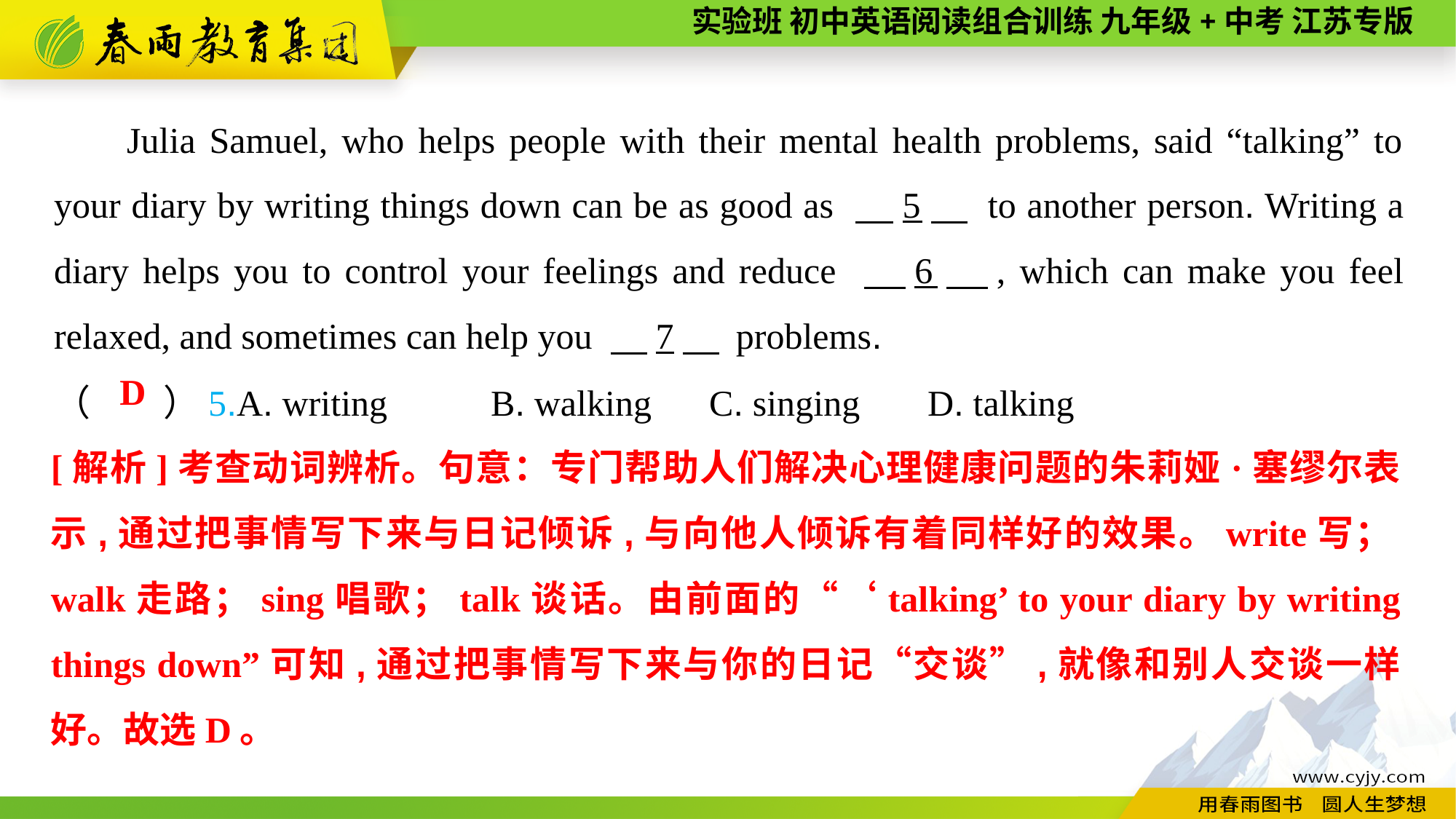

Julia Samuel, who helps people with their mental health problems, said “talking” to your diary by writing things down can be as good as 　5　 to another person. Writing a diary helps you to control your feelings and reduce 　6　, which can make you feel relaxed, and sometimes can help you 　7　 problems.
（　　）5.A. writing	B. walking	C. singing	D. talking
D
[解析]考查动词辨析。句意：专门帮助人们解决心理健康问题的朱莉娅·塞缪尔表示,通过把事情写下来与日记倾诉,与向他人倾诉有着同样好的效果。write写；walk走路；sing唱歌；talk谈话。由前面的“‘talking’ to your diary by writing things down”可知,通过把事情写下来与你的日记“交谈”,就像和别人交谈一样好。故选D。